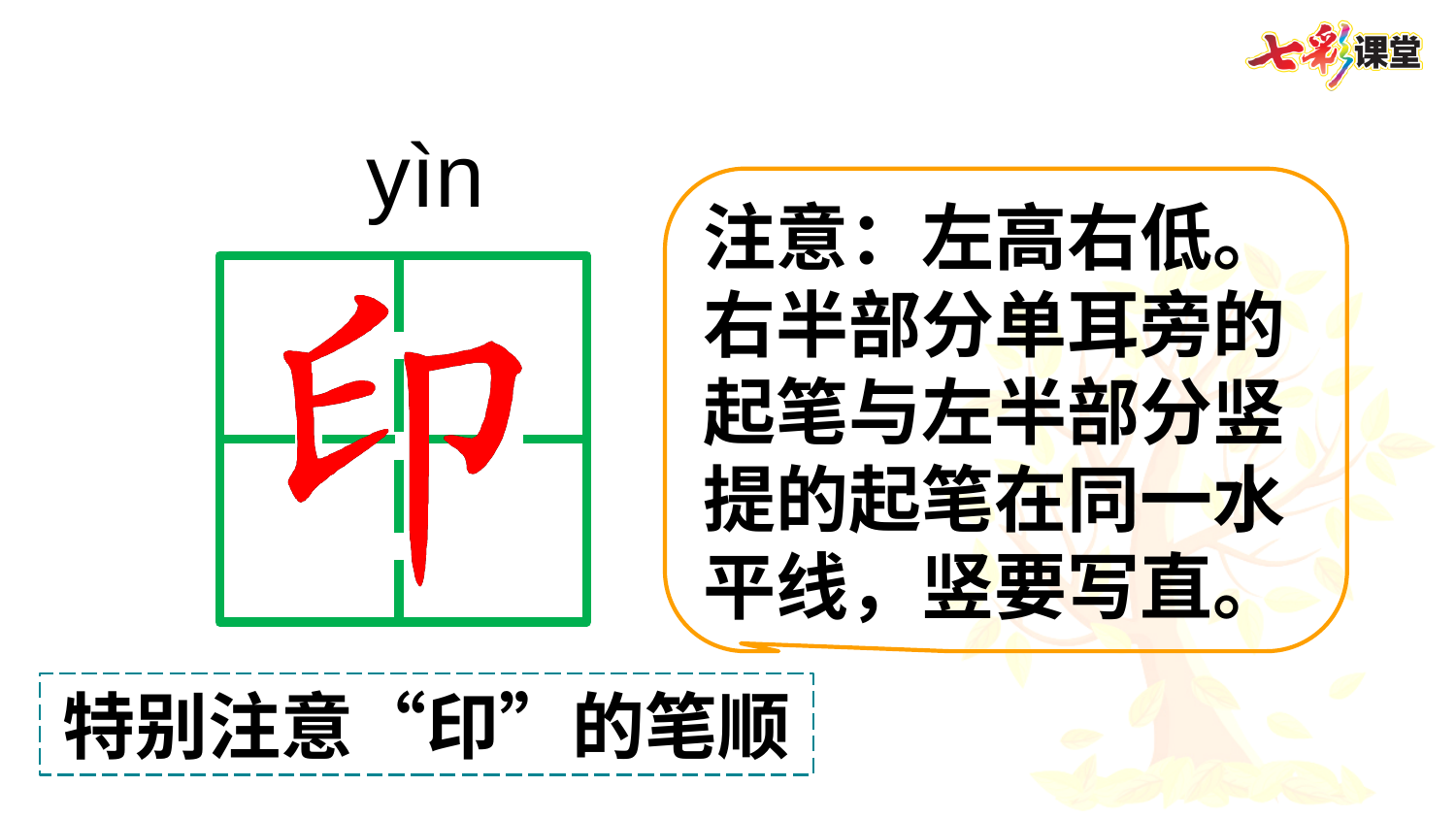

yìn
注意：左高右低。右半部分单耳旁的起笔与左半部分竖提的起笔在同一水平线，竖要写直。

特别注意“印”的笔顺